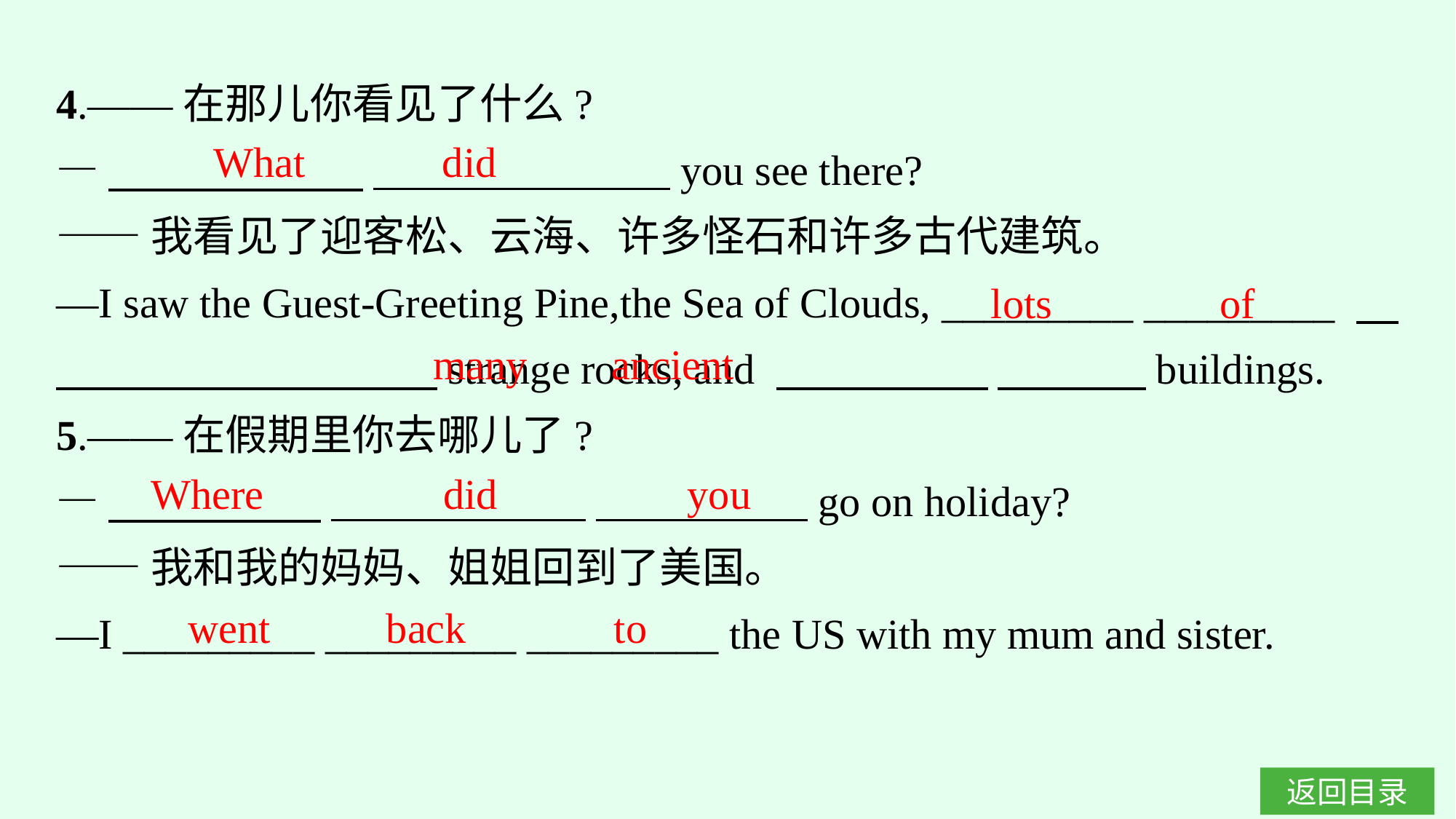

4.——在那儿你看见了什么?
—　　　　　　 　　　　　　　you see there?
——我看见了迎客松、云海、许多怪石和许多古代建筑。
—I saw the Guest-Greeting Pine,the Sea of Clouds, _________ _________ 　　　　　　　　　　strange rocks, and 　　　　　 　　　 buildings.
5.——在假期里你去哪儿了?
—　　　　　 　　　　　　 　　　　　go on holiday?
——我和我的妈妈、姐姐回到了美国。
—I _________ _________ _________ the US with my mum and sister.
What		 did
lots		 of
many        ancient
Where                 did                  you
went           back              to